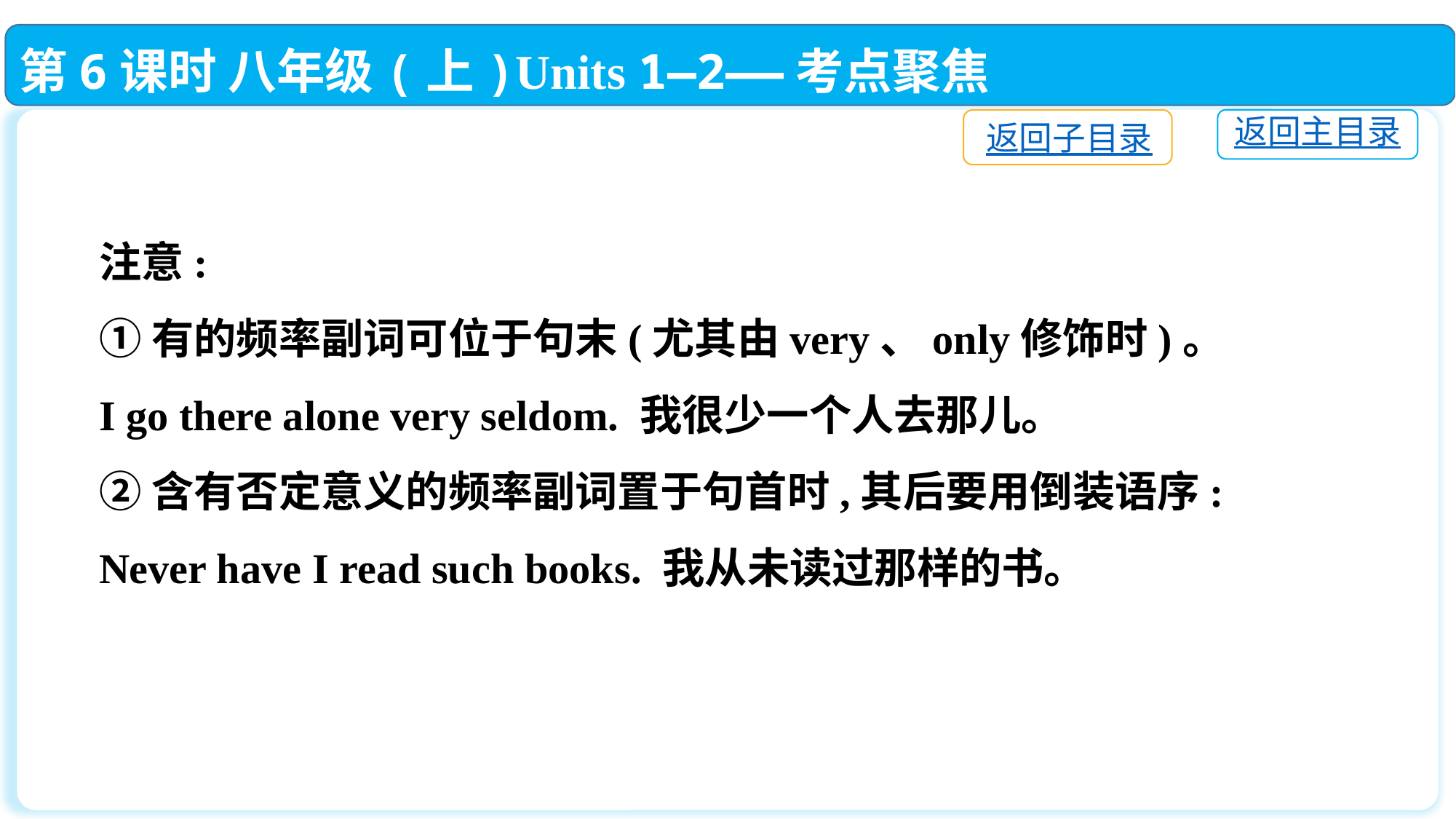

第6课时 八年级(上)Units 1—2——考点聚焦

返回主目录

返回子目录
注意:
①有的频率副词可位于句末(尤其由very、only修饰时)。
I go there alone very seldom. 我很少一个人去那儿。
②含有否定意义的频率副词置于句首时,其后要用倒装语序:
Never have I read such books. 我从未读过那样的书。